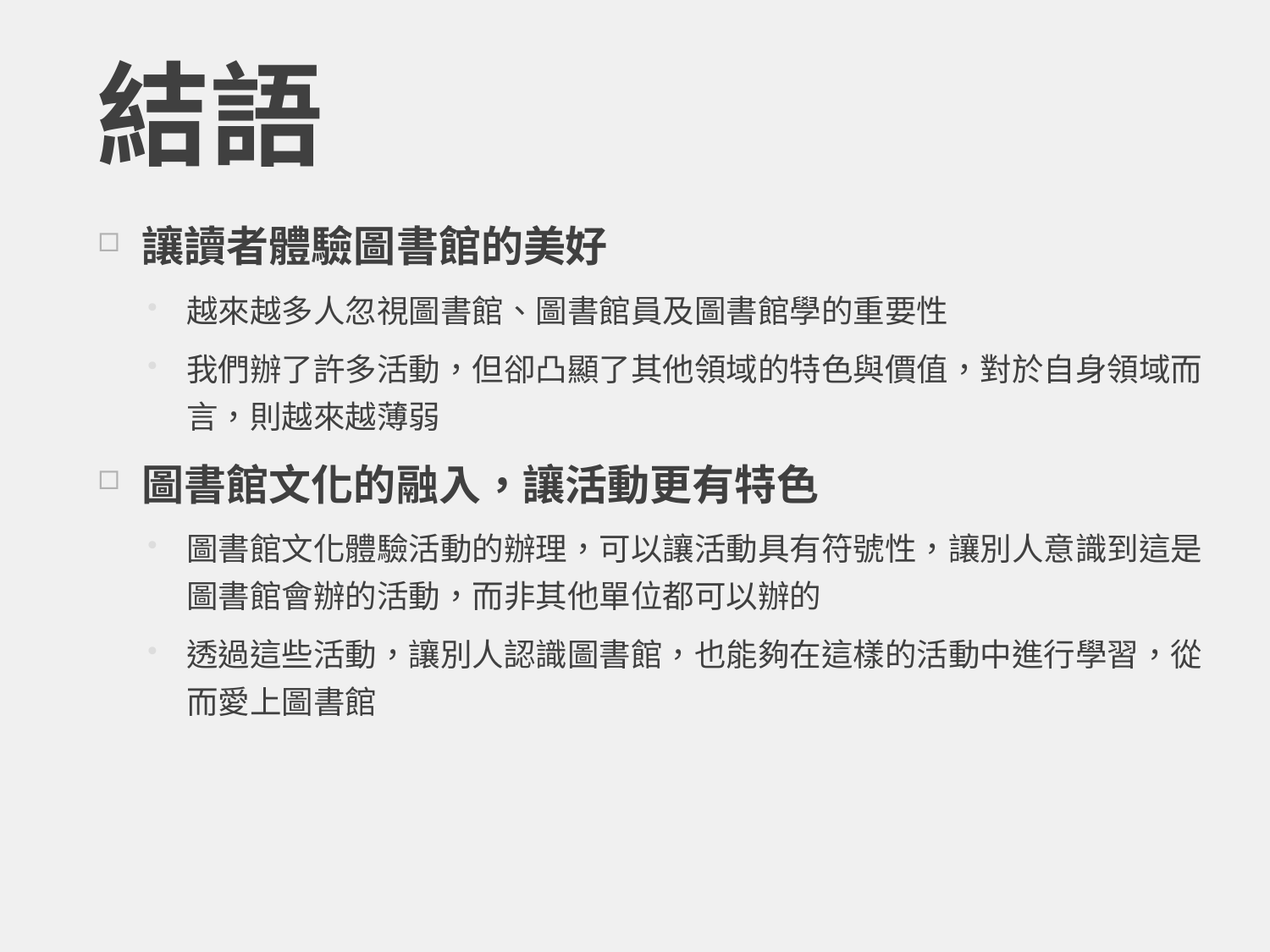

# 結語
讓讀者體驗圖書館的美好
越來越多人忽視圖書館、圖書館員及圖書館學的重要性
我們辦了許多活動，但卻凸顯了其他領域的特色與價值，對於自身領域而言，則越來越薄弱
圖書館文化的融入，讓活動更有特色
圖書館文化體驗活動的辦理，可以讓活動具有符號性，讓別人意識到這是圖書館會辦的活動，而非其他單位都可以辦的
透過這些活動，讓別人認識圖書館，也能夠在這樣的活動中進行學習，從而愛上圖書館